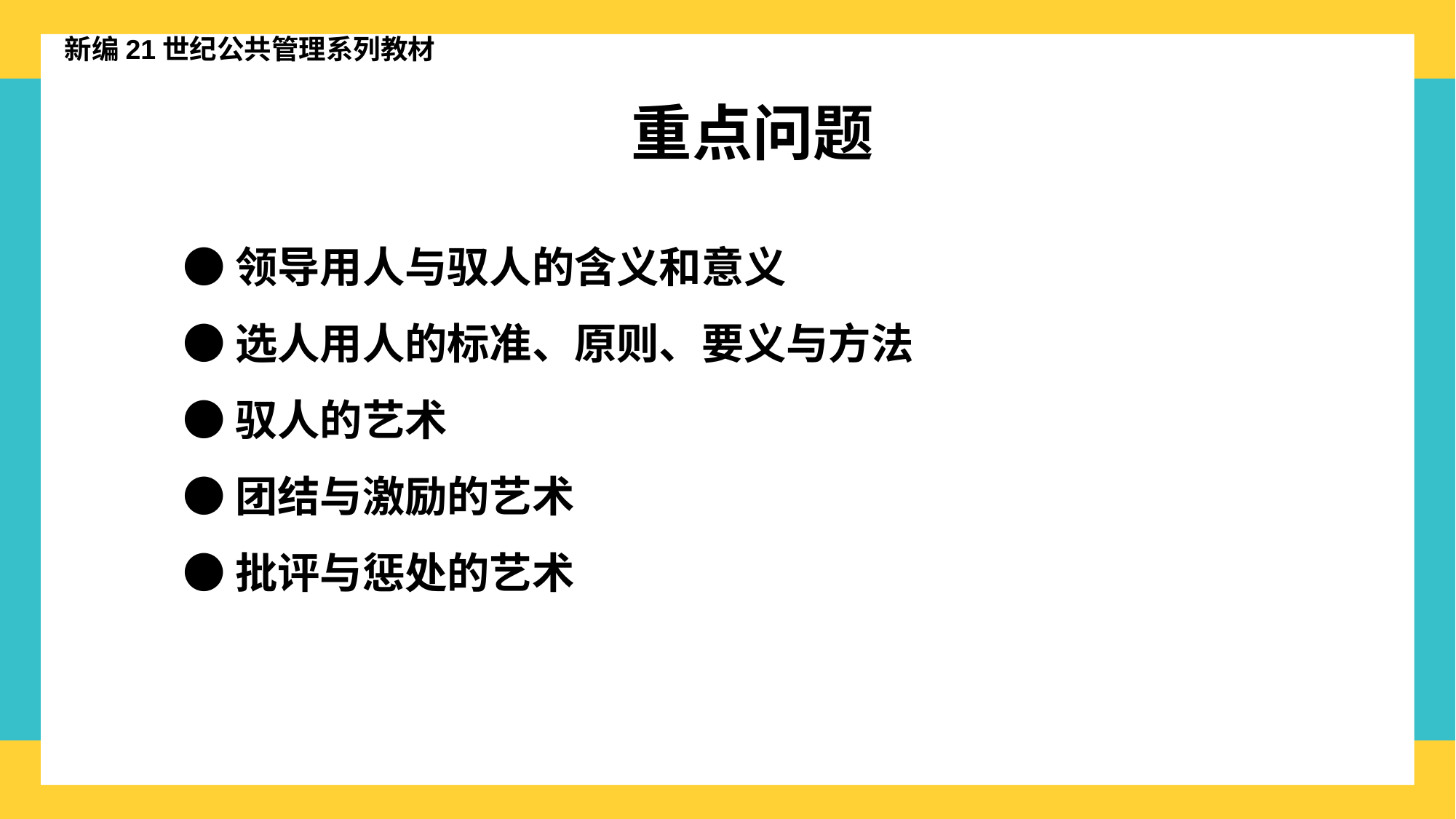

新编21世纪公共管理系列教材
重点问题
●领导用人与驭人的含义和意义
●选人用人的标准、原则、要义与方法
●驭人的艺术
●团结与激励的艺术
●批评与惩处的艺术